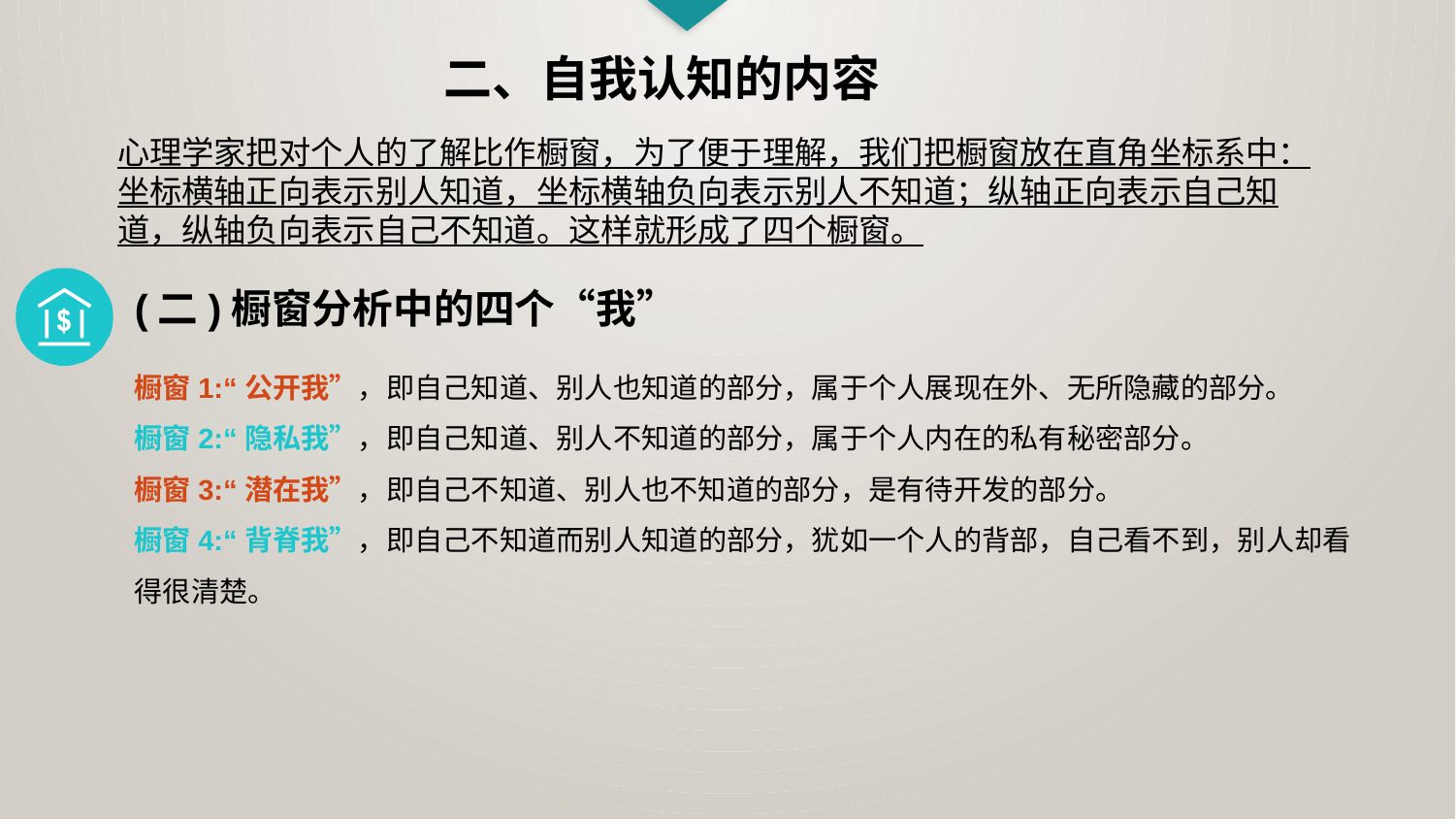

二、自我认知的内容
心理学家把对个人的了解比作橱窗，为了便于理解，我们把橱窗放在直角坐标系中：坐标横轴正向表示别人知道，坐标横轴负向表示别人不知道；纵轴正向表示自己知道，纵轴负向表示自己不知道。这样就形成了四个橱窗。

(二)橱窗分析中的四个“我”

橱窗1:“公开我”，即自己知道、别人也知道的部分，属于个人展现在外、无所隐藏的部分。
橱窗2:“隐私我”，即自己知道、别人不知道的部分，属于个人内在的私有秘密部分。
橱窗3:“潜在我”，即自己不知道、别人也不知道的部分，是有待开发的部分。
橱窗4:“背脊我”，即自己不知道而别人知道的部分，犹如一个人的背部，自己看不到，别人却看得很清楚。
10